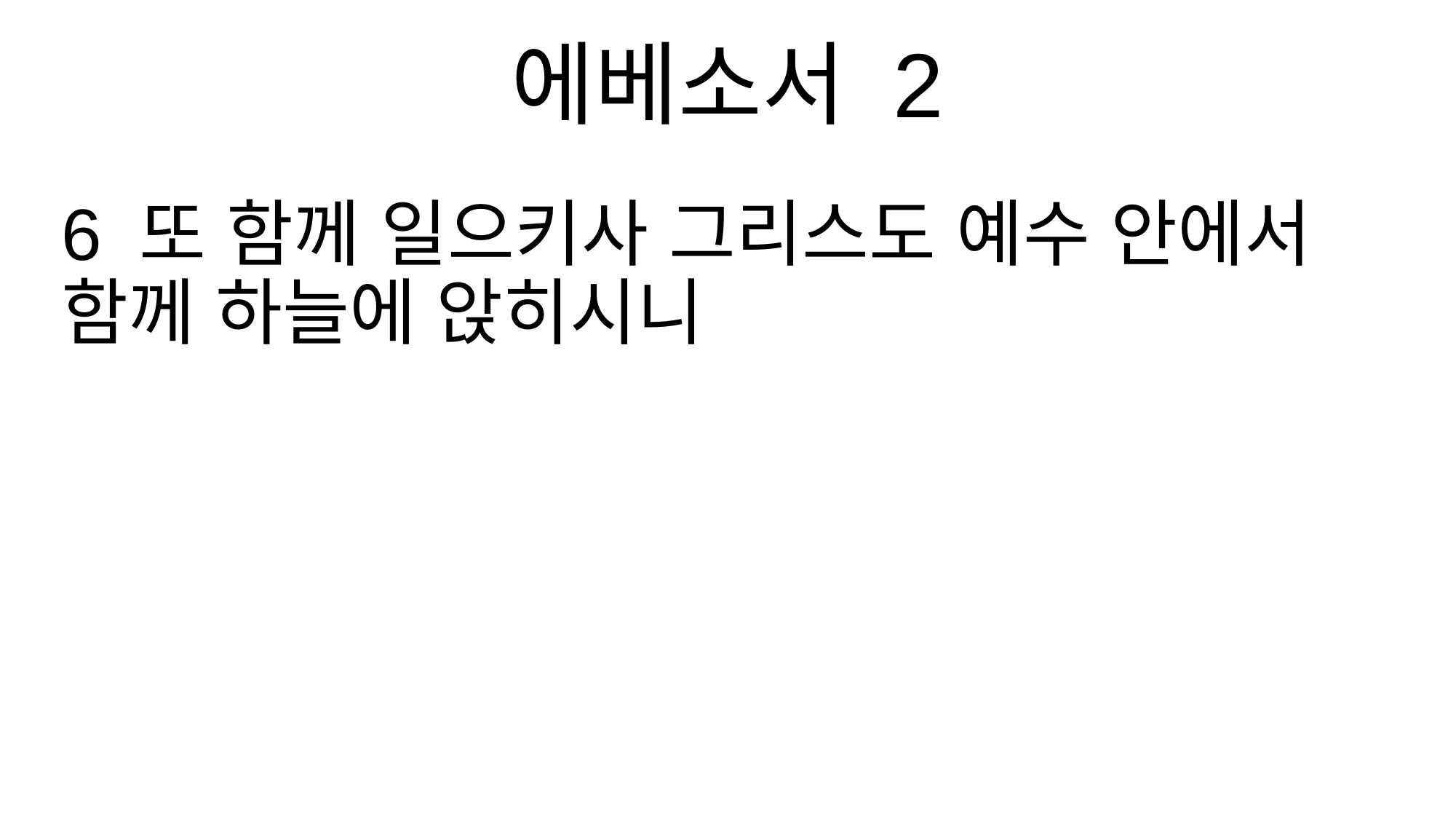

에베소서 2
6 또 함께 일으키사 그리스도 예수 안에서 함께 하늘에 앉히시니